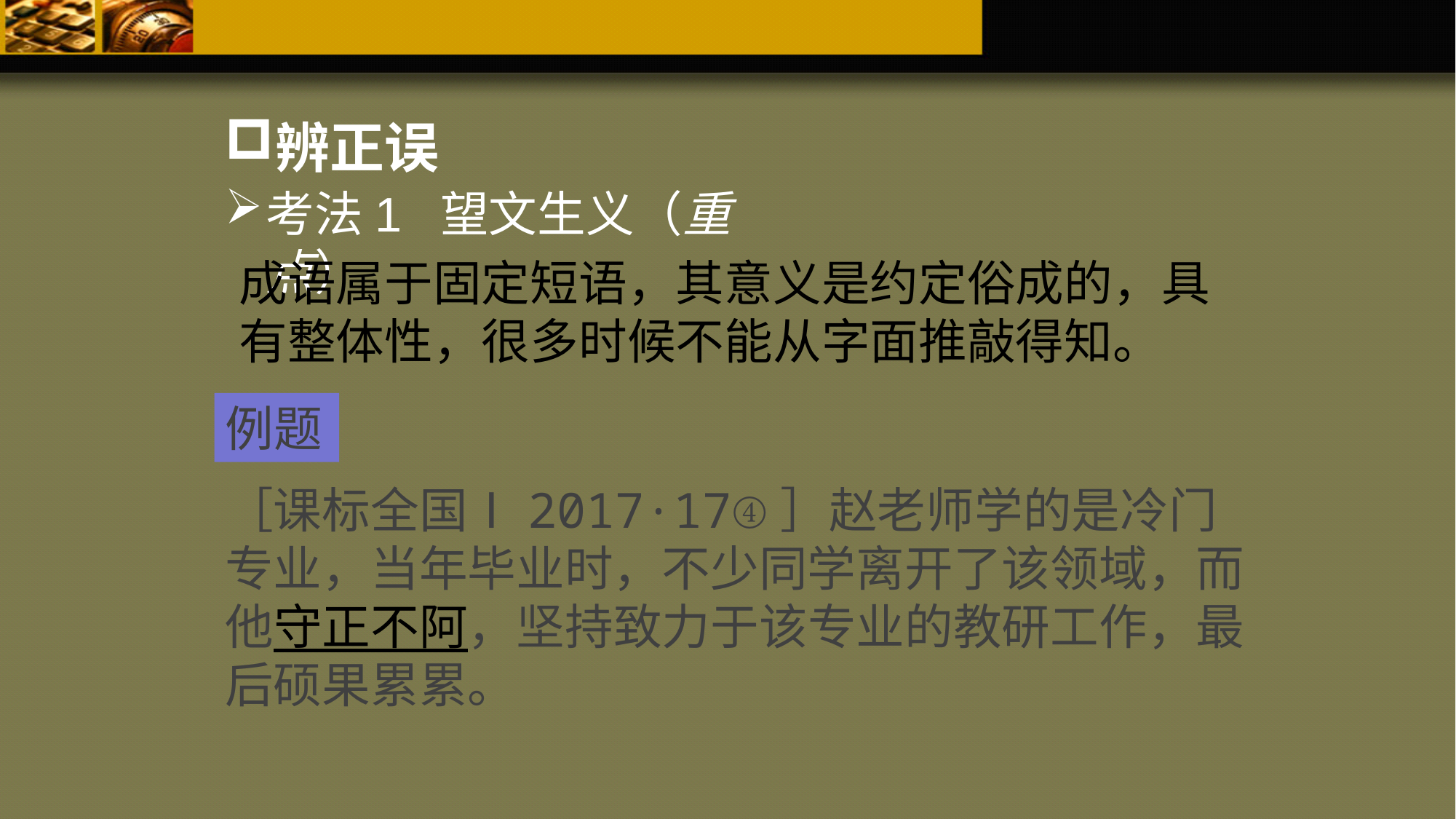

辨正误
考法1  望文生义（重点）
成语属于固定短语，其意义是约定俗成的，具有整体性，很多时候不能从字面推敲得知。
例题
［课标全国Ⅰ2017·17④］赵老师学的是冷门专业，当年毕业时，不少同学离开了该领域，而他守正不阿，坚持致力于该专业的教研工作，最后硕果累累。